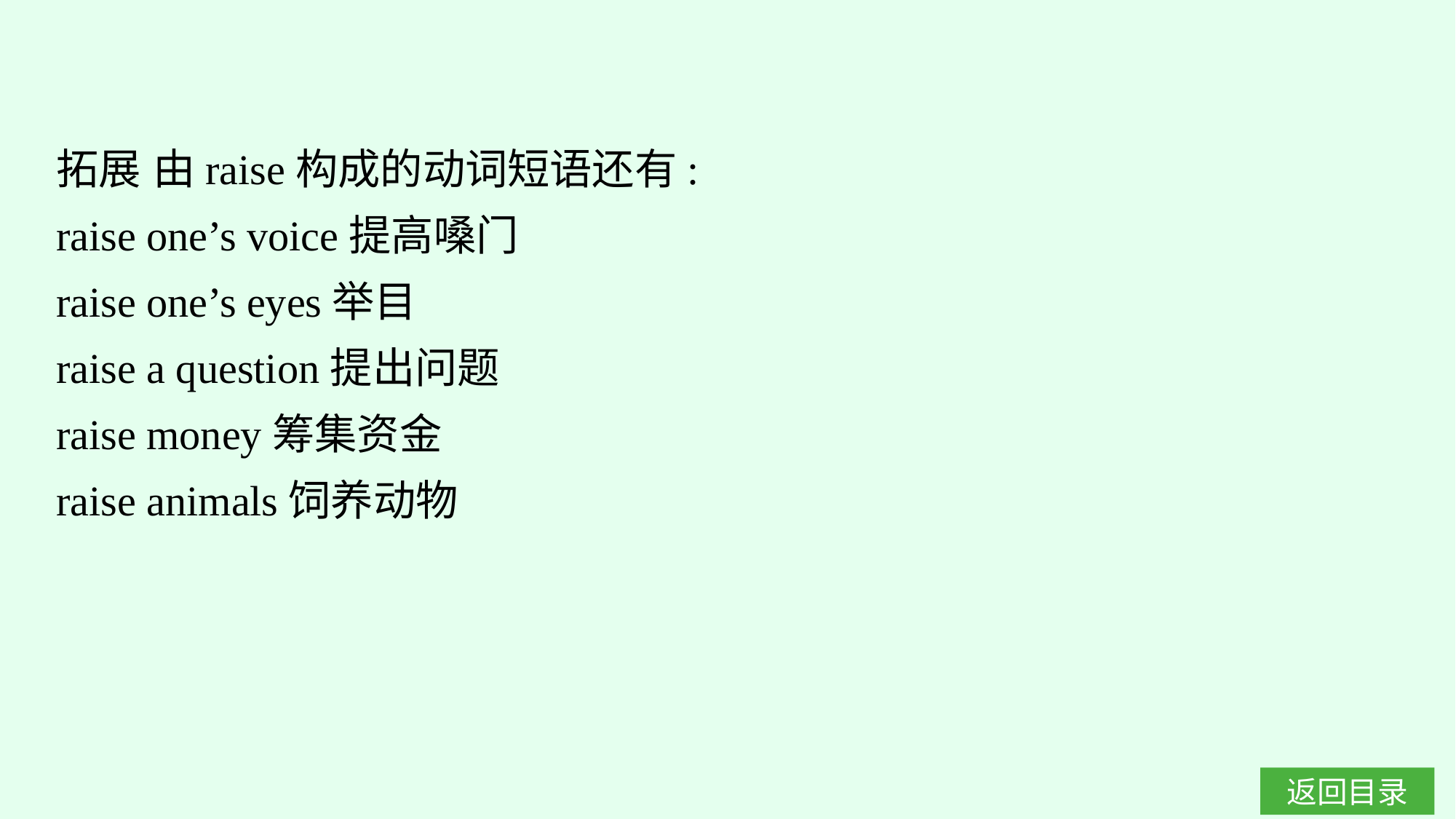

拓展 由raise构成的动词短语还有:
raise one’s voice提高嗓门
raise one’s eyes举目
raise a question提出问题
raise money筹集资金
raise animals饲养动物